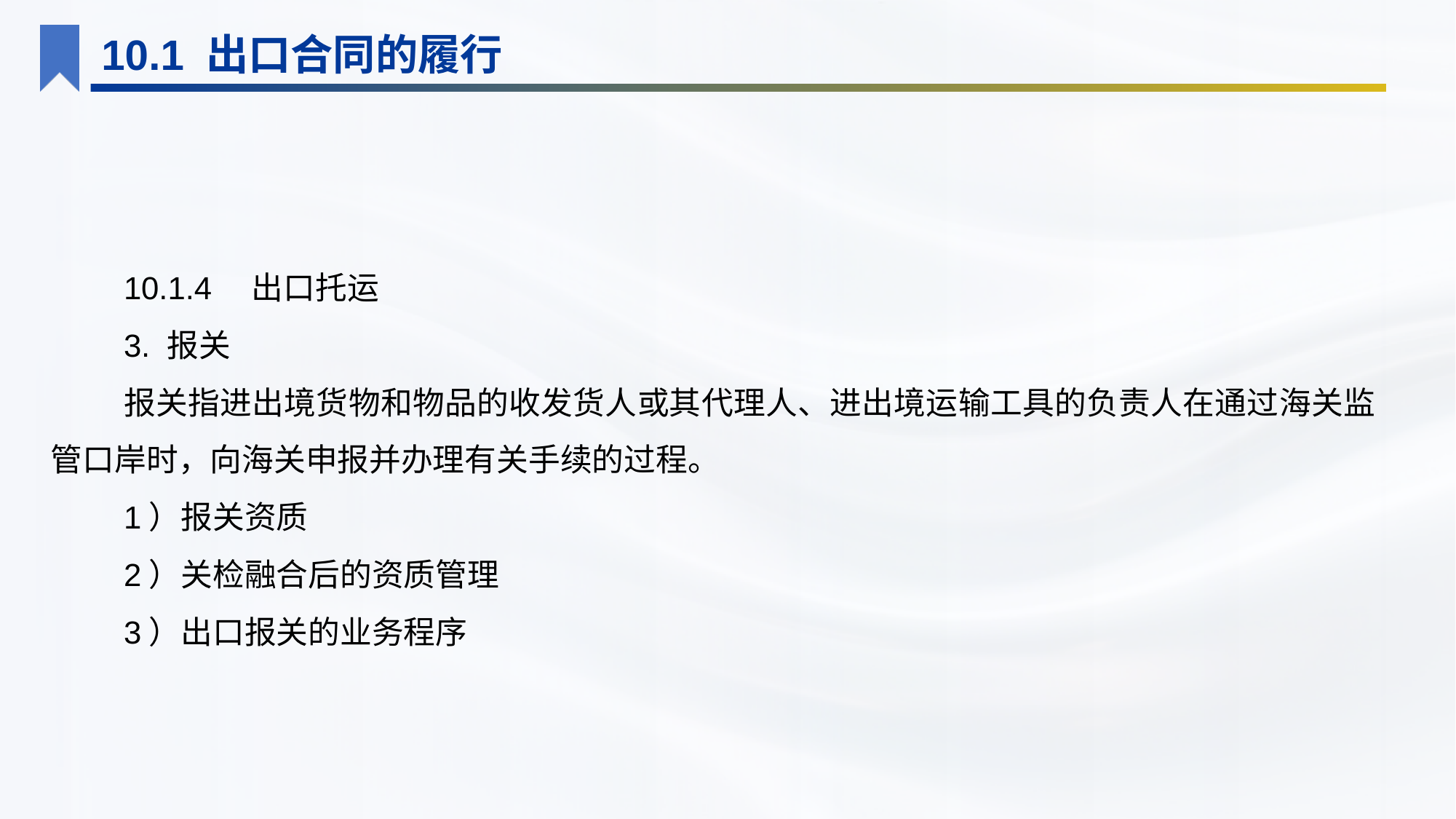

10.1 出口合同的履行
10.1.4　出口托运
3. 报关
报关指进出境货物和物品的收发货人或其代理人、进出境运输工具的负责人在通过海关监管口岸时，向海关申报并办理有关手续的过程。
1）报关资质
2）关检融合后的资质管理
3）出口报关的业务程序